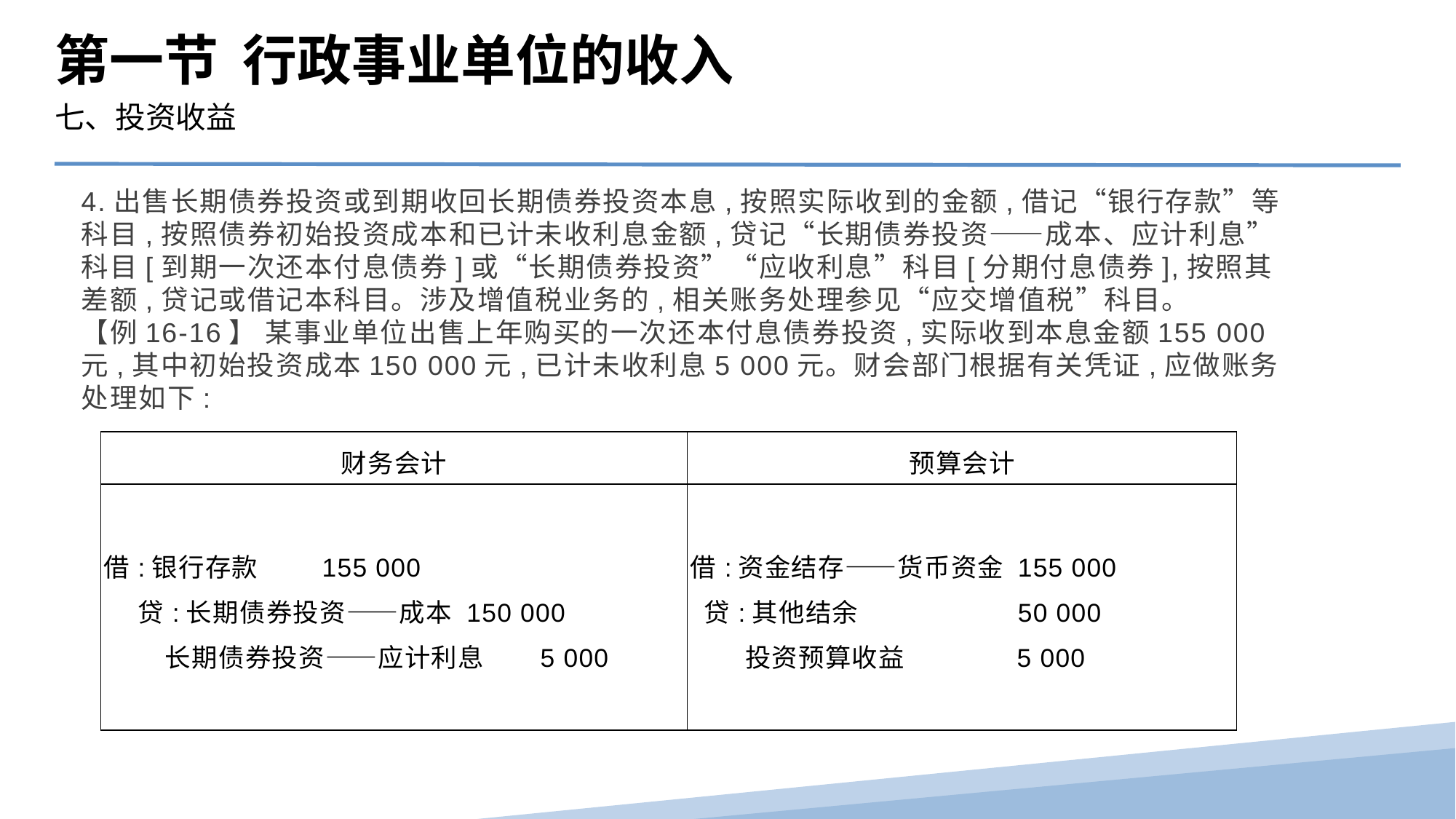

第一节  行政事业单位的收入
七、投资收益
4.出售长期债券投资或到期收回长期债券投资本息,按照实际收到的金额,借记“银行存款”等科目,按照债券初始投资成本和已计未收利息金额,贷记“长期债券投资——成本、应计利息”科目[到期一次还本付息债券]或“长期债券投资”“应收利息”科目[分期付息债券],按照其差额,贷记或借记本科目。涉及增值税业务的,相关账务处理参见“应交增值税”科目。
【例16-16】 某事业单位出售上年购买的一次还本付息债券投资,实际收到本息金额155 000元,其中初始投资成本150 000元,已计未收利息5 000元。财会部门根据有关凭证,应做账务处理如下:

| 财务会计 | 预算会计 |
| --- | --- |
| 借:银行存款 155 000 贷:长期债券投资——成本 150 000 长期债券投资——应计利息 5 000 | 借:资金结存——货币资金 155 000 贷:其他结余 50 000 投资预算收益 5 000 |